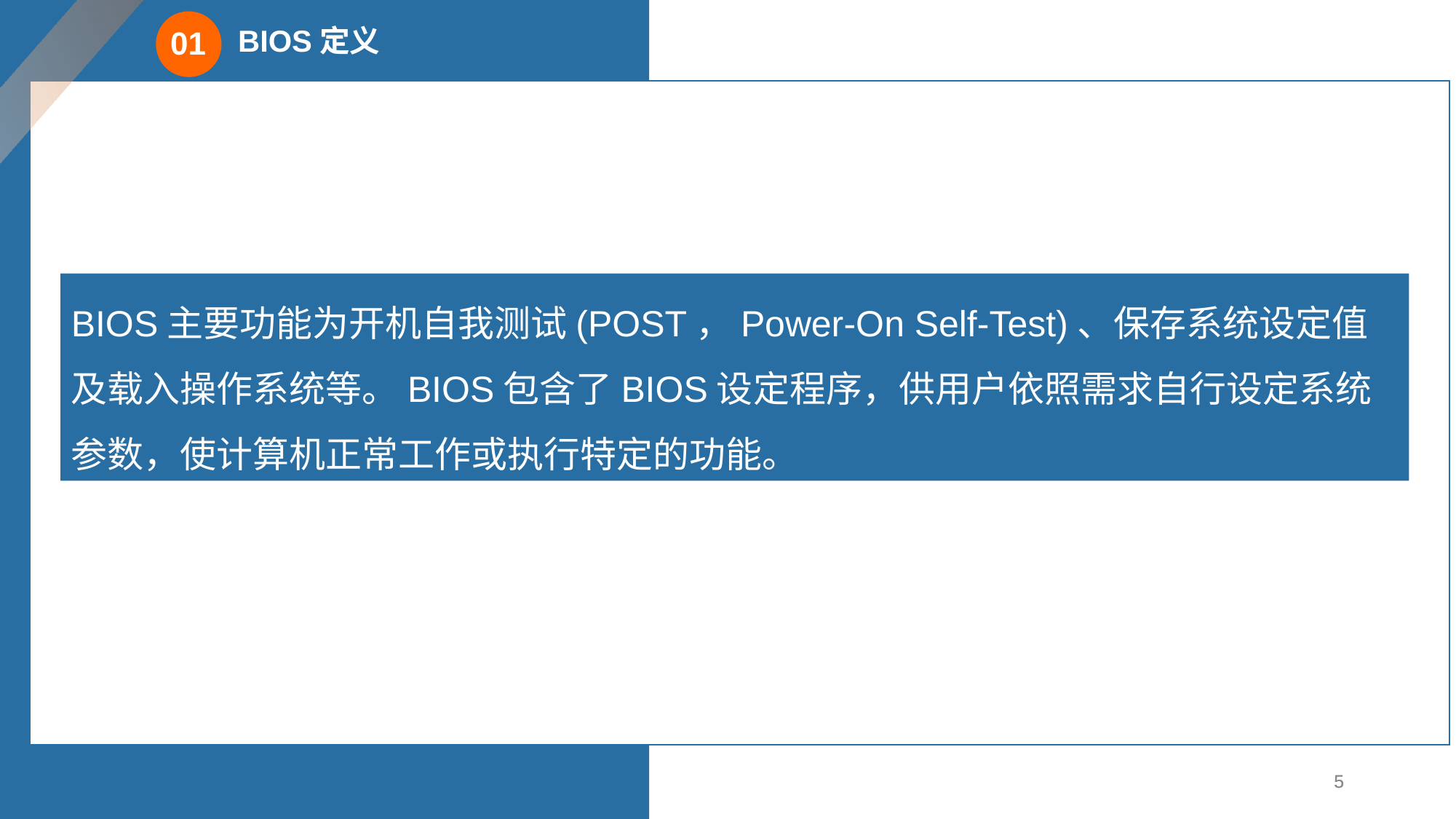

BIOS定义
01
BIOS主要功能为开机自我测试(POST，Power-On Self-Test)、保存系统设定值及载入操作系统等。BIOS包含了BIOS设定程序，供用户依照需求自行设定系统参数，使计算机正常工作或执行特定的功能。